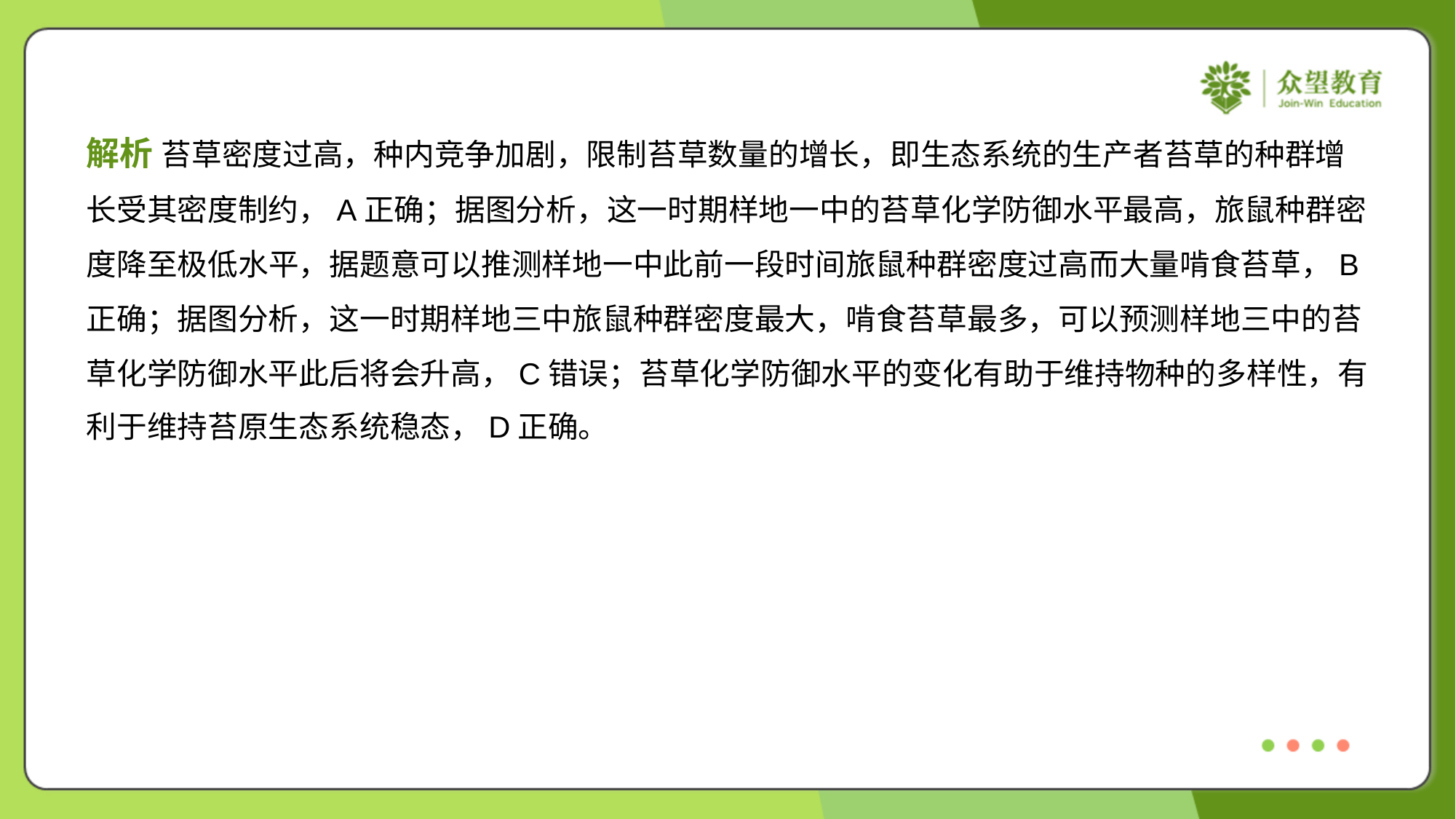

解析 苔草密度过高，种内竞争加剧，限制苔草数量的增长，即生态系统的生产者苔草的种群增
长受其密度制约，A正确；据图分析，这一时期样地一中的苔草化学防御水平最高，旅鼠种群密
度降至极低水平，据题意可以推测样地一中此前一段时间旅鼠种群密度过高而大量啃食苔草，B
正确；据图分析，这一时期样地三中旅鼠种群密度最大，啃食苔草最多，可以预测样地三中的苔
草化学防御水平此后将会升高，C错误；苔草化学防御水平的变化有助于维持物种的多样性，有
利于维持苔原生态系统稳态，D正确。